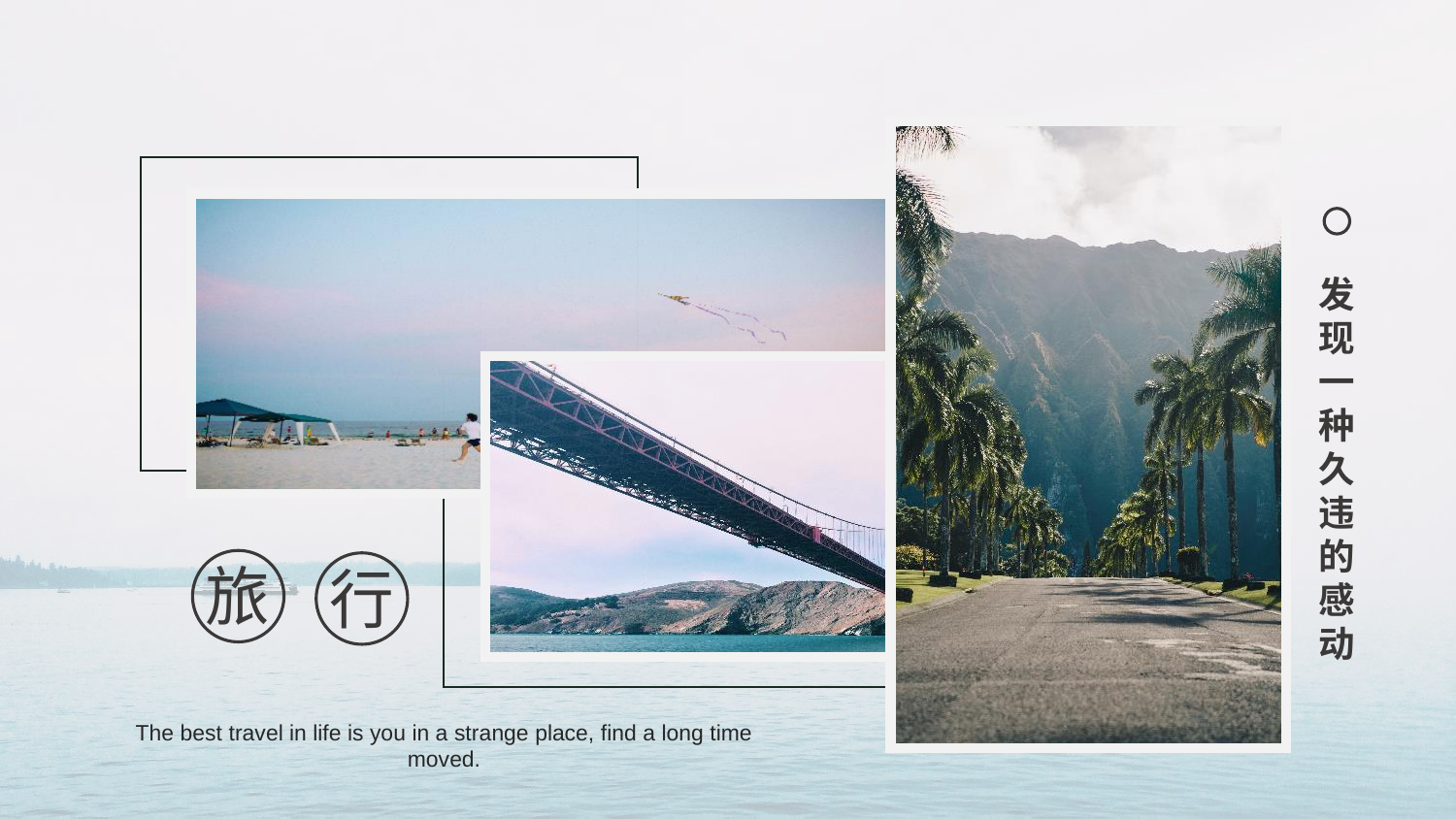

发现一种久违的感动

旅

行

The best travel in life is you in a strange place, find a long time moved.